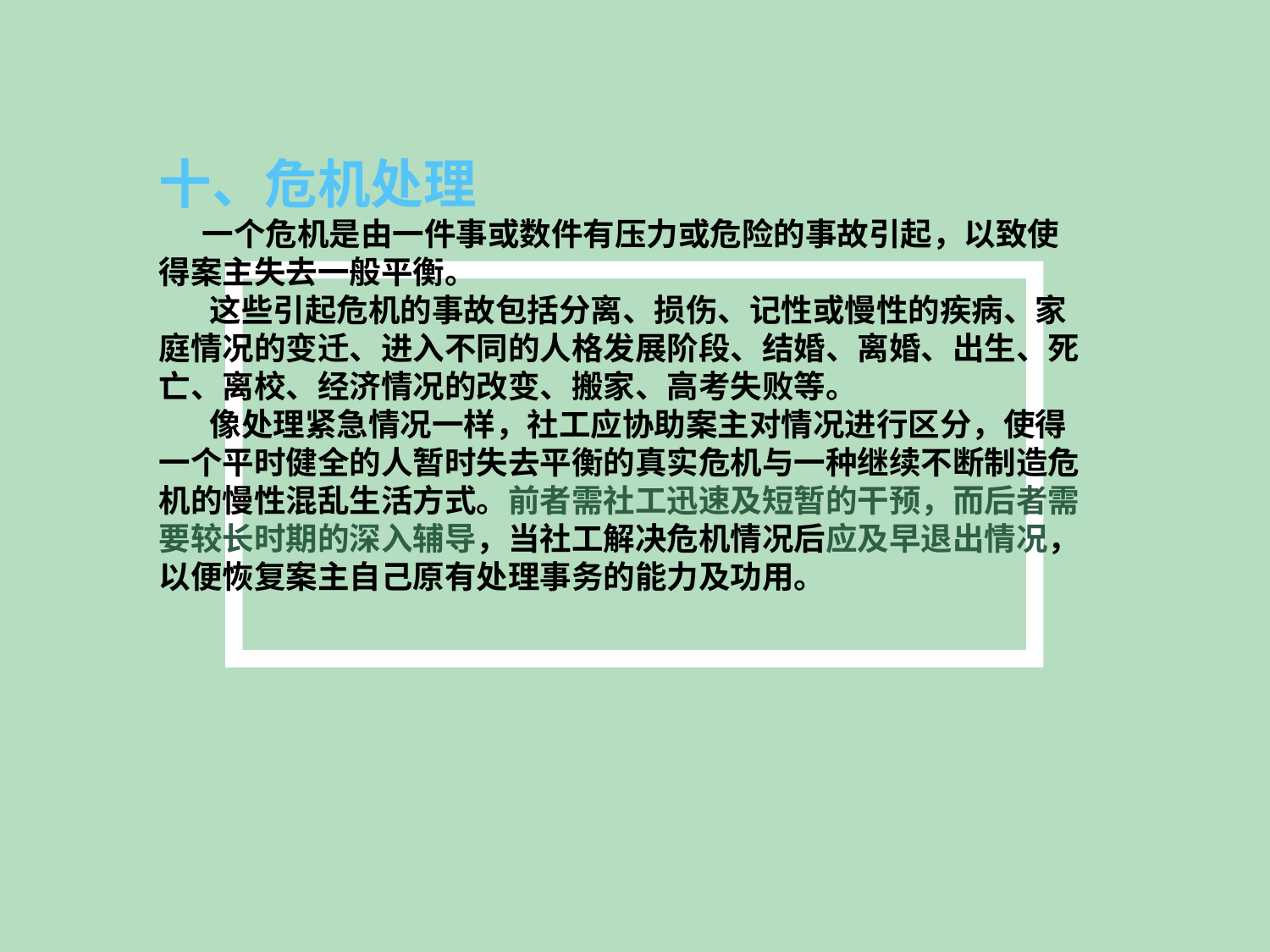

十、危机处理
      一个危机是由一件事或数件有压力或危险的事故引起，以致使得案主失去一般平衡。
      这些引起危机的事故包括分离、损伤、记性或慢性的疾病、家庭情况的变迁、进入不同的人格发展阶段、结婚、离婚、出生、死亡、离校、经济情况的改变、搬家、高考失败等。
      像处理紧急情况一样，社工应协助案主对情况进行区分，使得一个平时健全的人暂时失去平衡的真实危机与一种继续不断制造危机的慢性混乱生活方式。前者需社工迅速及短暂的干预，而后者需要较长时期的深入辅导，当社工解决危机情况后应及早退出情况，以便恢复案主自己原有处理事务的能力及功用。